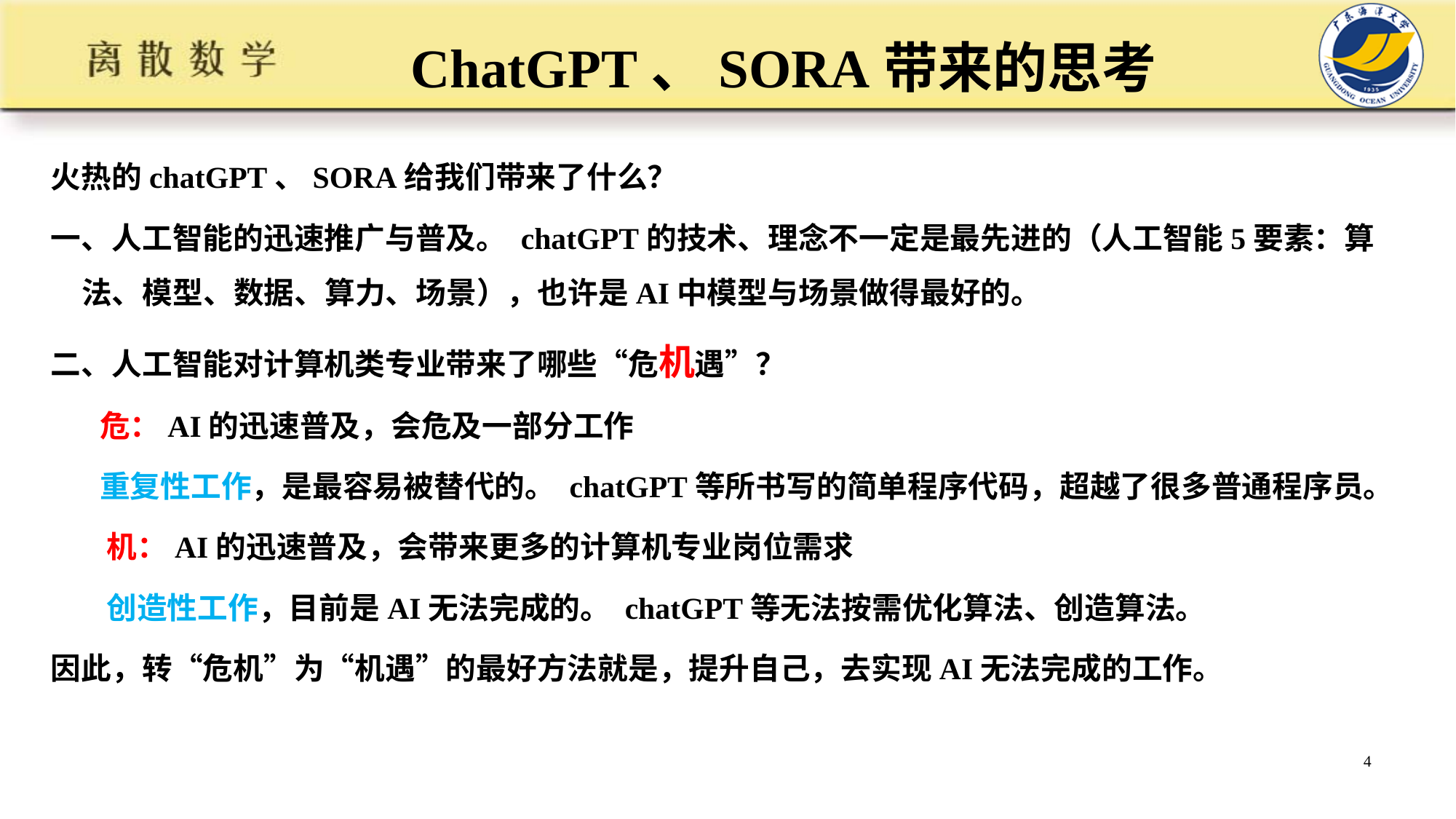

# ChatGPT、SORA带来的思考
火热的chatGPT、SORA给我们带来了什么？
一、人工智能的迅速推广与普及。 chatGPT的技术、理念不一定是最先进的（人工智能5要素：算法、模型、数据、算力、场景），也许是AI中模型与场景做得最好的。
二、人工智能对计算机类专业带来了哪些“危机遇”？
      危：AI的迅速普及，会危及一部分工作
      重复性工作，是最容易被替代的。 chatGPT等所书写的简单程序代码，超越了很多普通程序员。
       机：AI的迅速普及，会带来更多的计算机专业岗位需求
       创造性工作，目前是AI无法完成的。 chatGPT等无法按需优化算法、创造算法。
因此，转“危机”为“机遇”的最好方法就是，提升自己，去实现AI无法完成的工作。
4